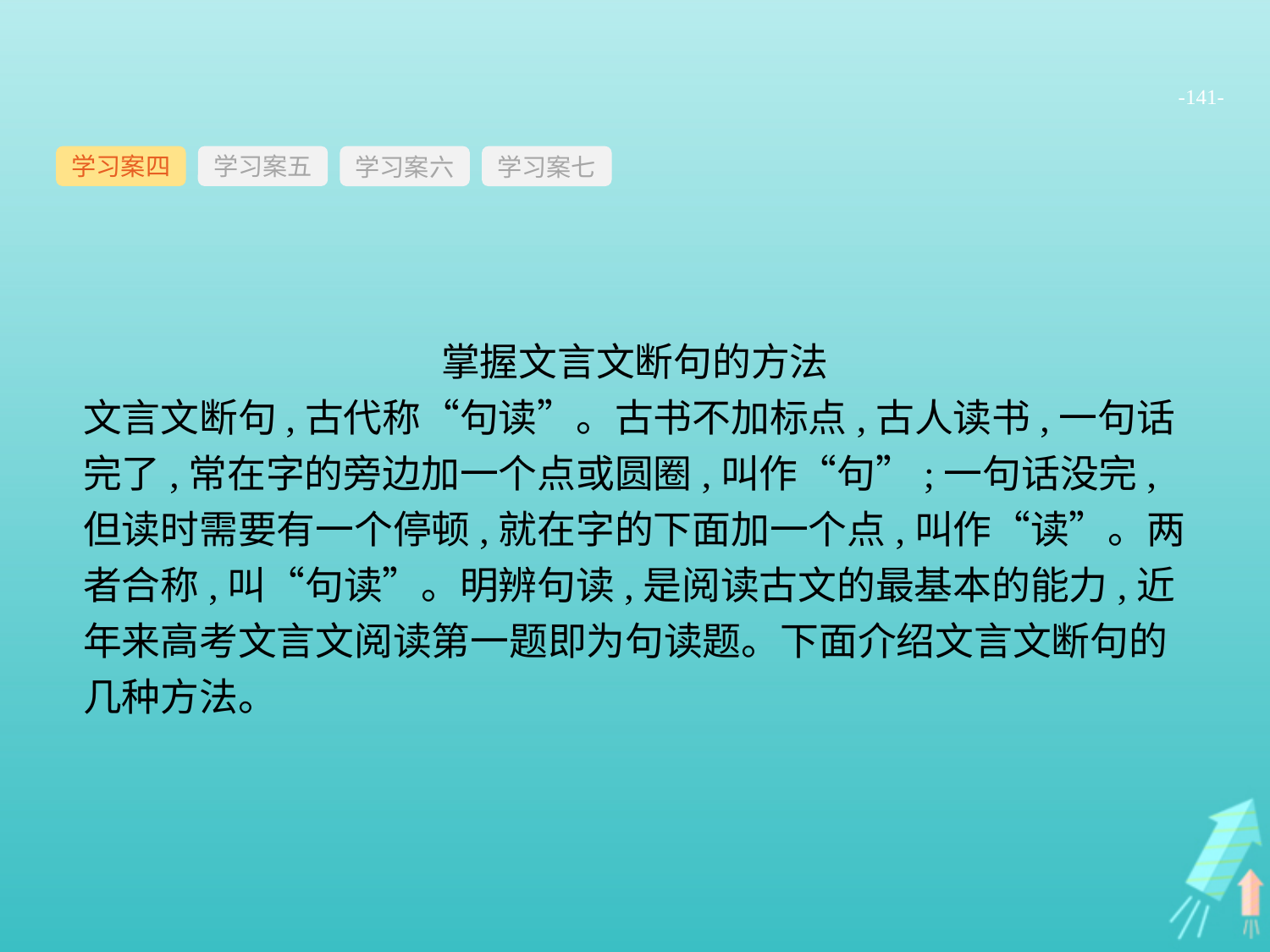

-141-
学习案四
学习案六
学习案七
学习案五
掌握文言文断句的方法
文言文断句,古代称“句读”。古书不加标点,古人读书,一句话完了,常在字的旁边加一个点或圆圈,叫作“句”;一句话没完,但读时需要有一个停顿,就在字的下面加一个点,叫作“读”。两者合称,叫“句读”。明辨句读,是阅读古文的最基本的能力,近年来高考文言文阅读第一题即为句读题。下面介绍文言文断句的几种方法。